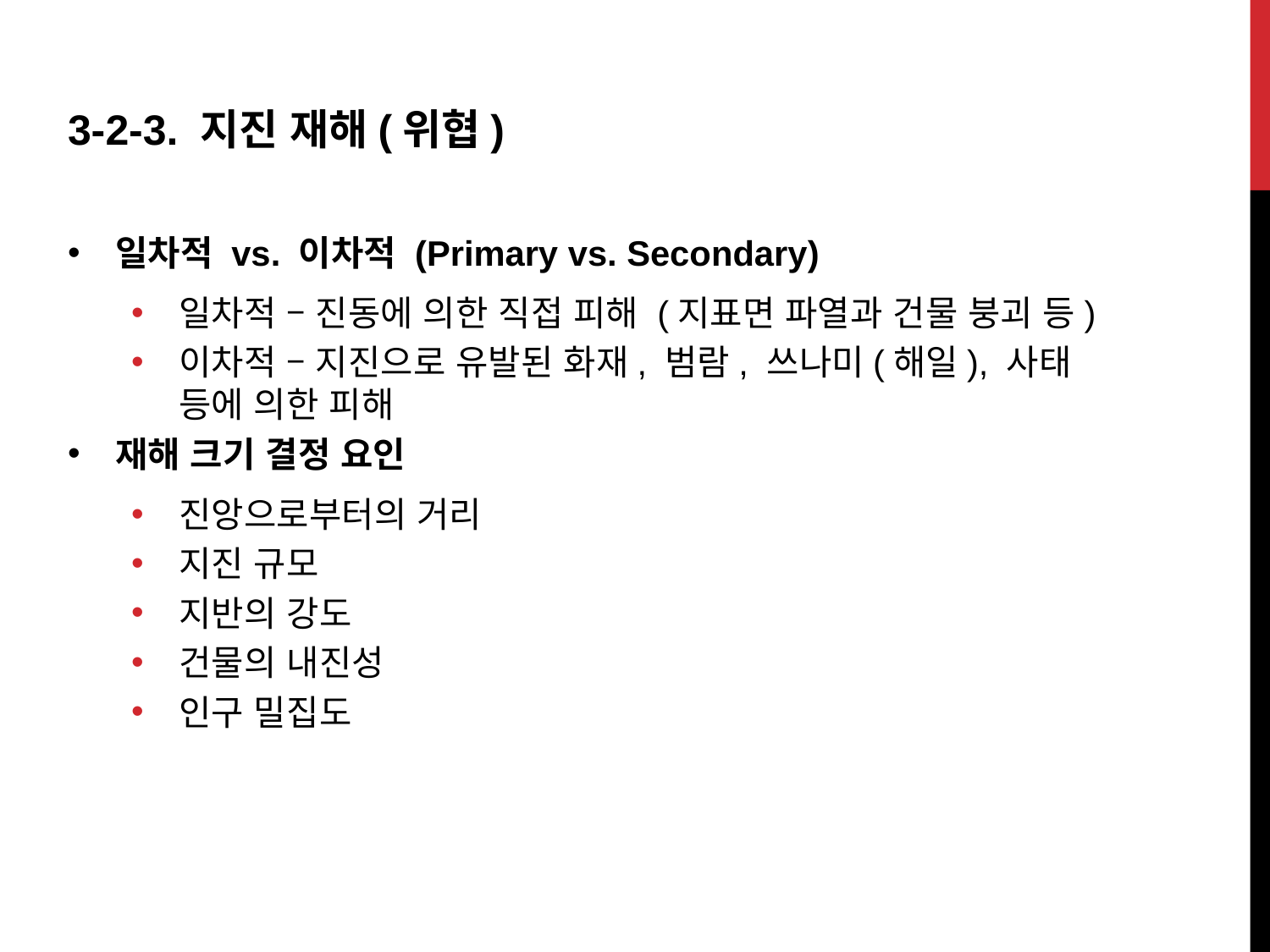

3-2-3. 지진 재해(위협)

일차적 vs. 이차적 (Primary vs. Secondary)
일차적 – 진동에 의한 직접 피해 (지표면 파열과 건물 붕괴 등)
이차적 – 지진으로 유발된 화재, 범람, 쓰나미(해일), 사태 등에 의한 피해
재해 크기 결정 요인
진앙으로부터의 거리
지진 규모
지반의 강도
건물의 내진성
인구 밀집도